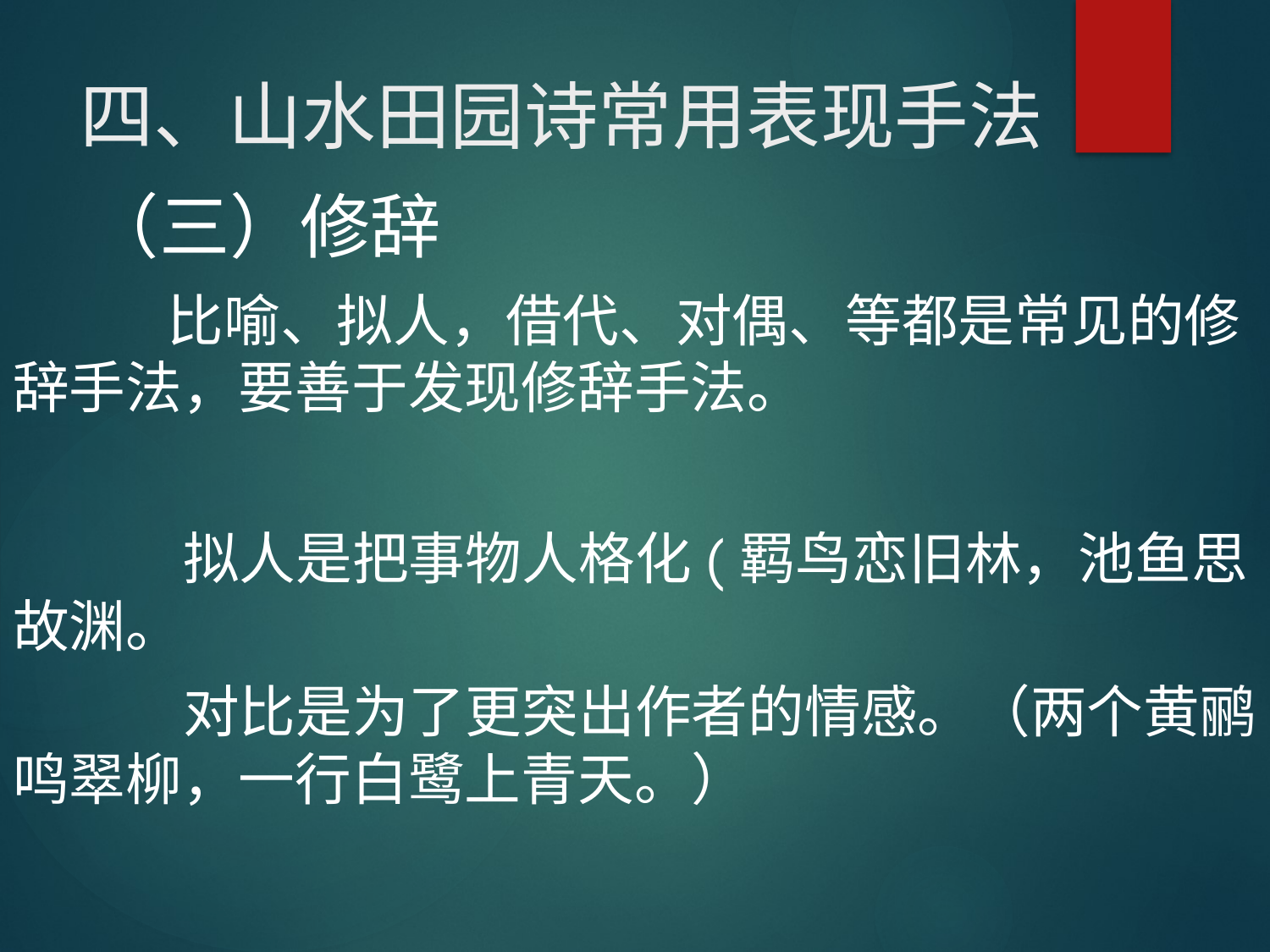

# 四、山水田园诗常用表现手法
   （三）修辞
         比喻、拟人，借代、对偶、等都是常见的修辞手法，要善于发现修辞手法。

          拟人是把事物人格化(羁鸟恋旧林，池鱼思故渊。
          对比是为了更突出作者的情感。（两个黄鹂鸣翠柳，一行白鹭上青天。）